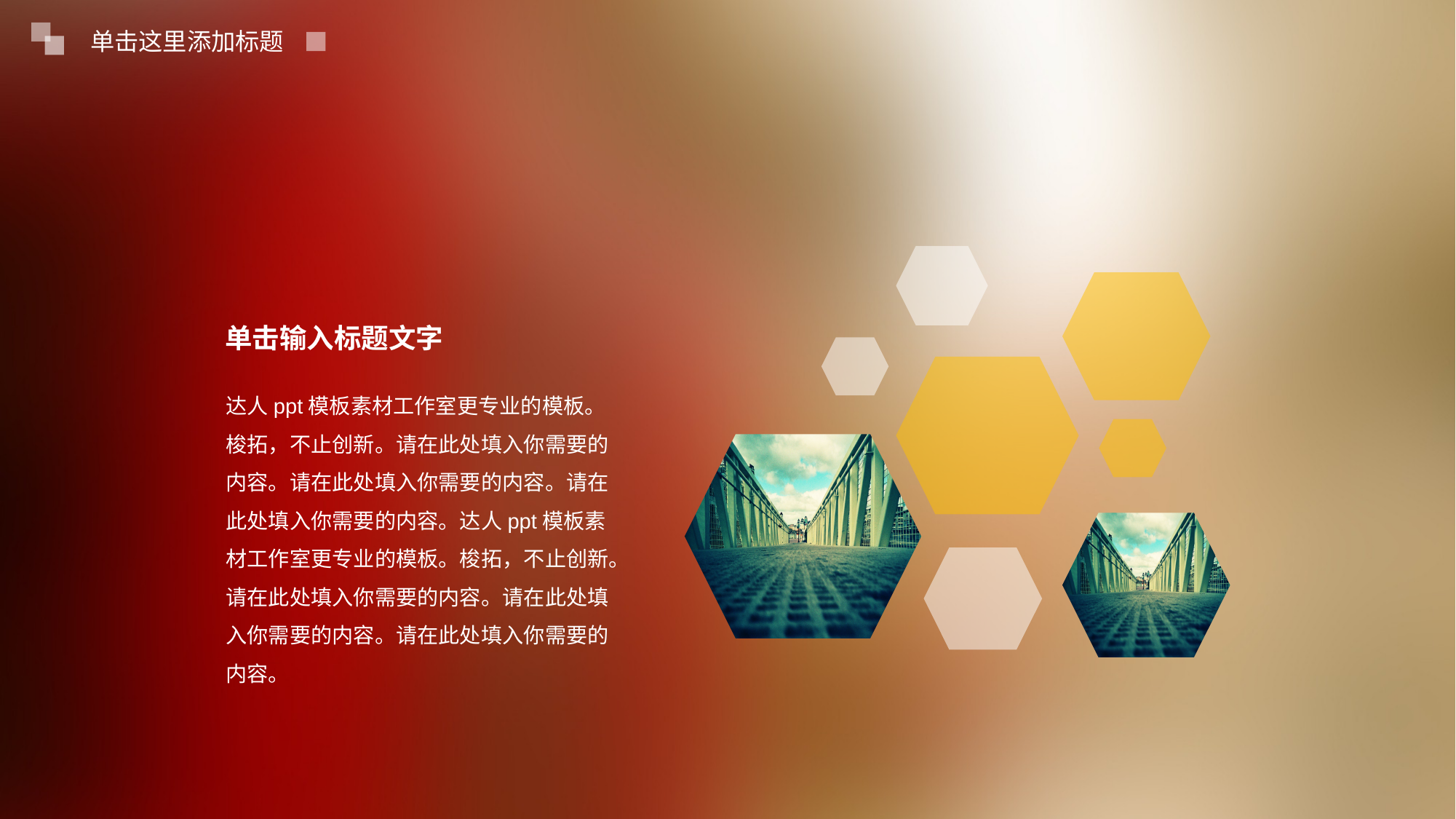

单击这里添加标题

单击输入标题文字
达人ppt模板素材工作室更专业的模板。梭拓，不止创新。请在此处填入你需要的内容。请在此处填入你需要的内容。请在此处填入你需要的内容。达人ppt模板素材工作室更专业的模板。梭拓，不止创新。请在此处填入你需要的内容。请在此处填入你需要的内容。请在此处填入你需要的内容。